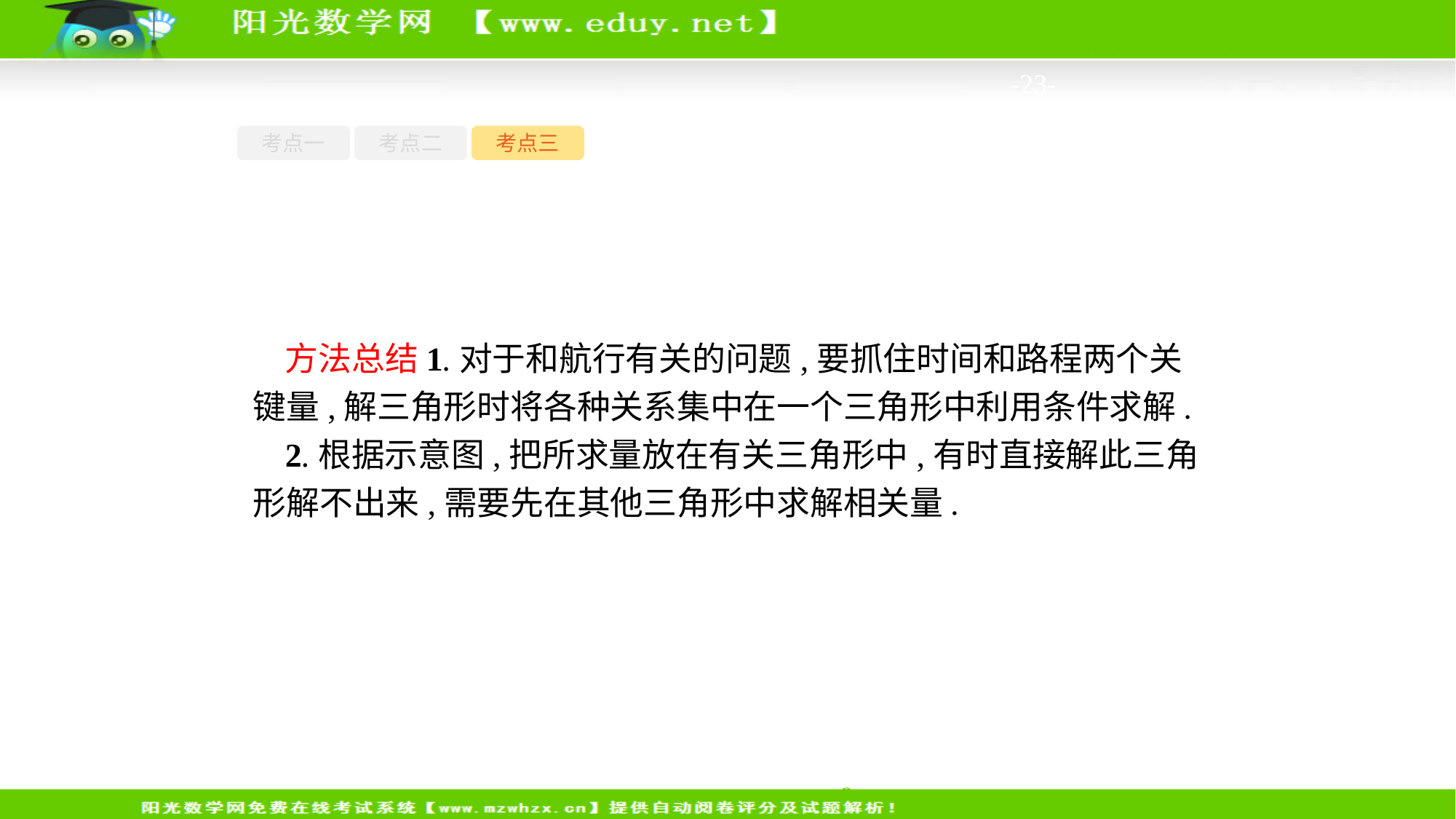

-23-
考点一
考点二
考点三
方法总结1.对于和航行有关的问题,要抓住时间和路程两个关键量,解三角形时将各种关系集中在一个三角形中利用条件求解.
2.根据示意图,把所求量放在有关三角形中,有时直接解此三角形解不出来,需要先在其他三角形中求解相关量.